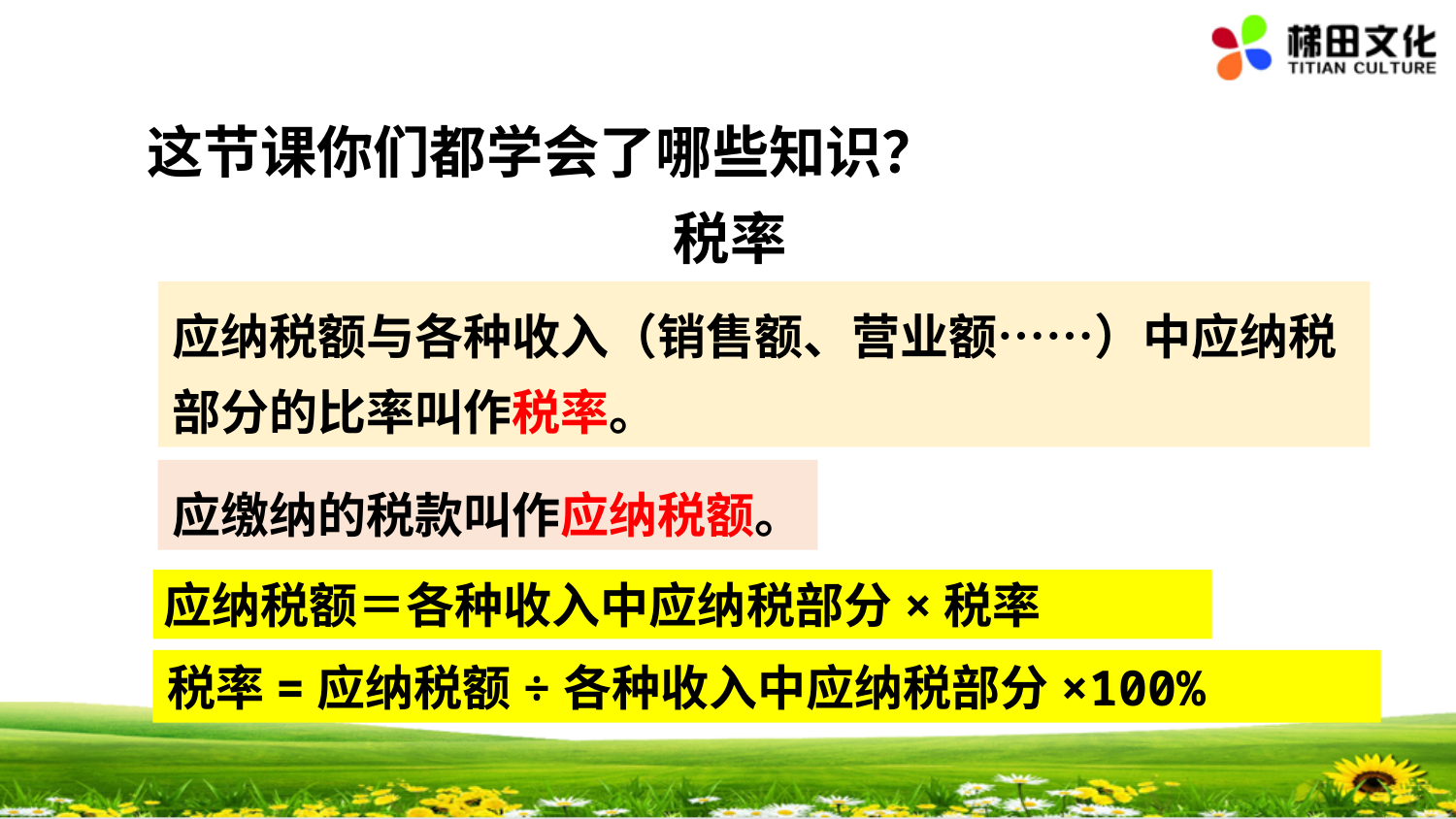

这节课你们都学会了哪些知识？
税率
应纳税额与各种收入（销售额、营业额……）中应纳税部分的比率叫作税率。
应缴纳的税款叫作应纳税额。
应纳税额＝各种收入中应纳税部分×税率
税率=应纳税额÷各种收入中应纳税部分×100%